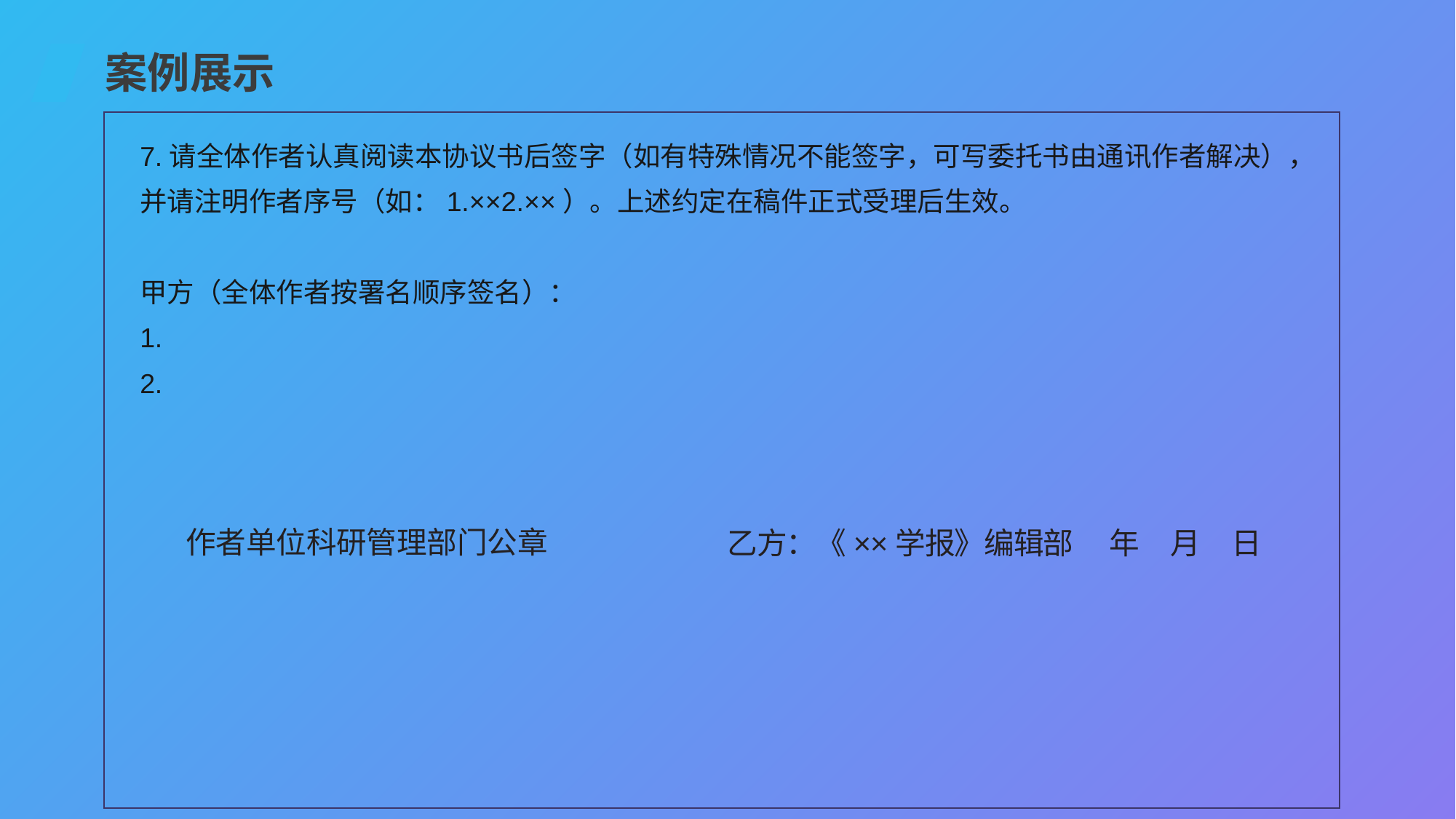

案例展示

7.请全体作者认真阅读本协议书后签字（如有特殊情况不能签字，可写委托书由通讯作者解决），并请注明作者序号（如：1.××2.××）。上述约定在稿件正式受理后生效。

甲方（全体作者按署名顺序签名）：
1.
2.

作者单位科研管理部门公章
乙方：《××学报》编辑部      年 月 日